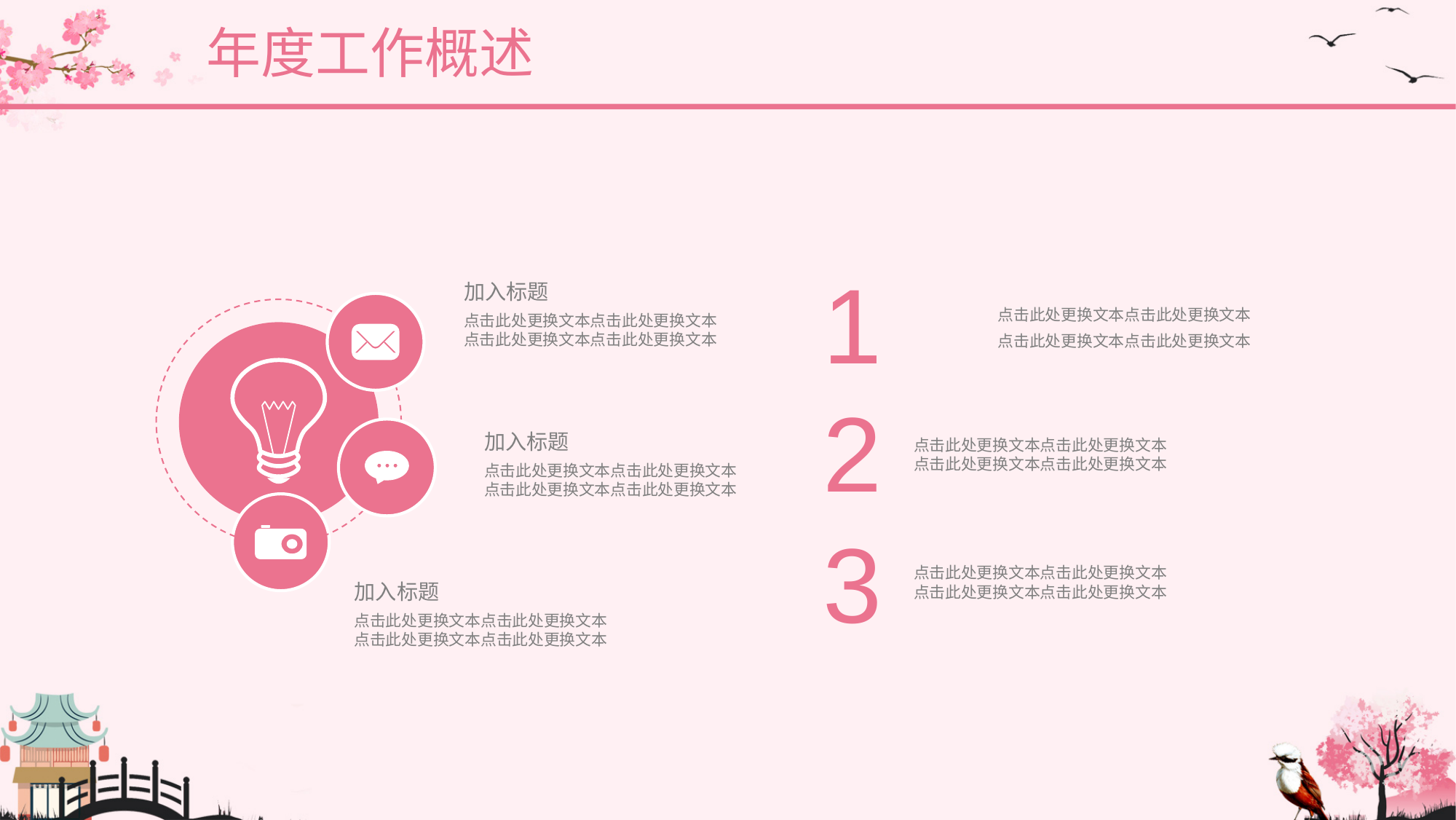

年度工作概述

1
加入标题

点击此处更换文本点击此处更换文本
点击此处更换文本点击此处更换文本

加入标题

点击此处更换文本点击此处更换文本
点击此处更换文本点击此处更换文本

加入标题
点击此处更换文本点击此处更换文本
点击此处更换文本点击此处更换文本
点击此处更换文本点击此处更换文本
点击此处更换文本点击此处更换文本
2
点击此处更换文本点击此处更换文本
点击此处更换文本点击此处更换文本
3
点击此处更换文本点击此处更换文本
点击此处更换文本点击此处更换文本